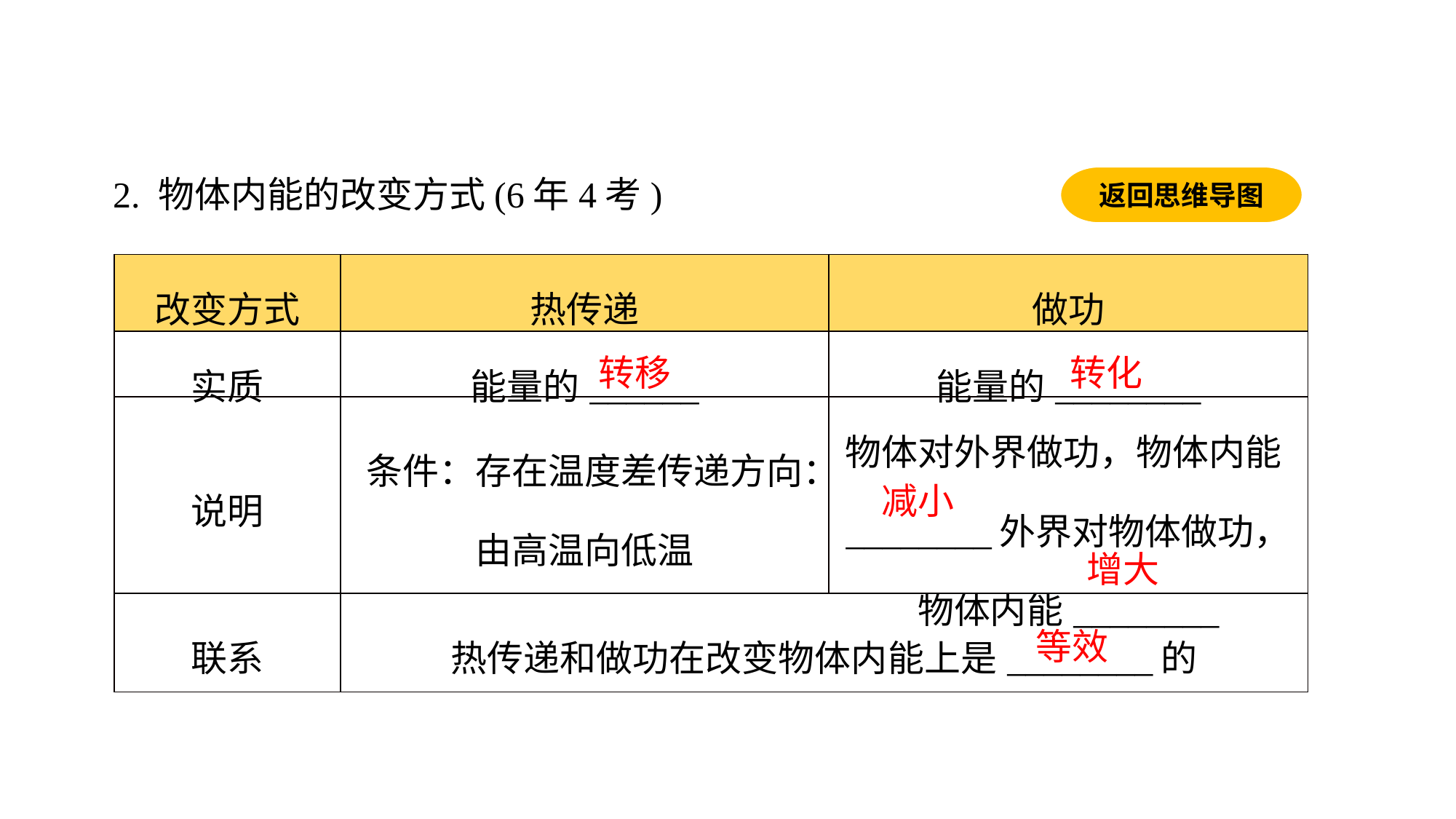

2. 物体内能的改变方式(6年4考)
返回思维导图
| 改变方式 | 热传递 | 做功 |
| --- | --- | --- |
| 实质 | 能量的\_\_\_\_\_\_ | 能量的\_\_\_\_\_\_\_\_ |
| 说明 | 条件：存在温度差传递方向：由高温向低温 | 物体对外界做功，物体内能\_\_\_\_\_\_\_\_外界对物体做功，物体内能\_\_\_\_\_\_\_\_ |
| 联系 | 热传递和做功在改变物体内能上是\_\_\_\_\_\_\_\_的 |  |
转移
转化
减小
增大
等效